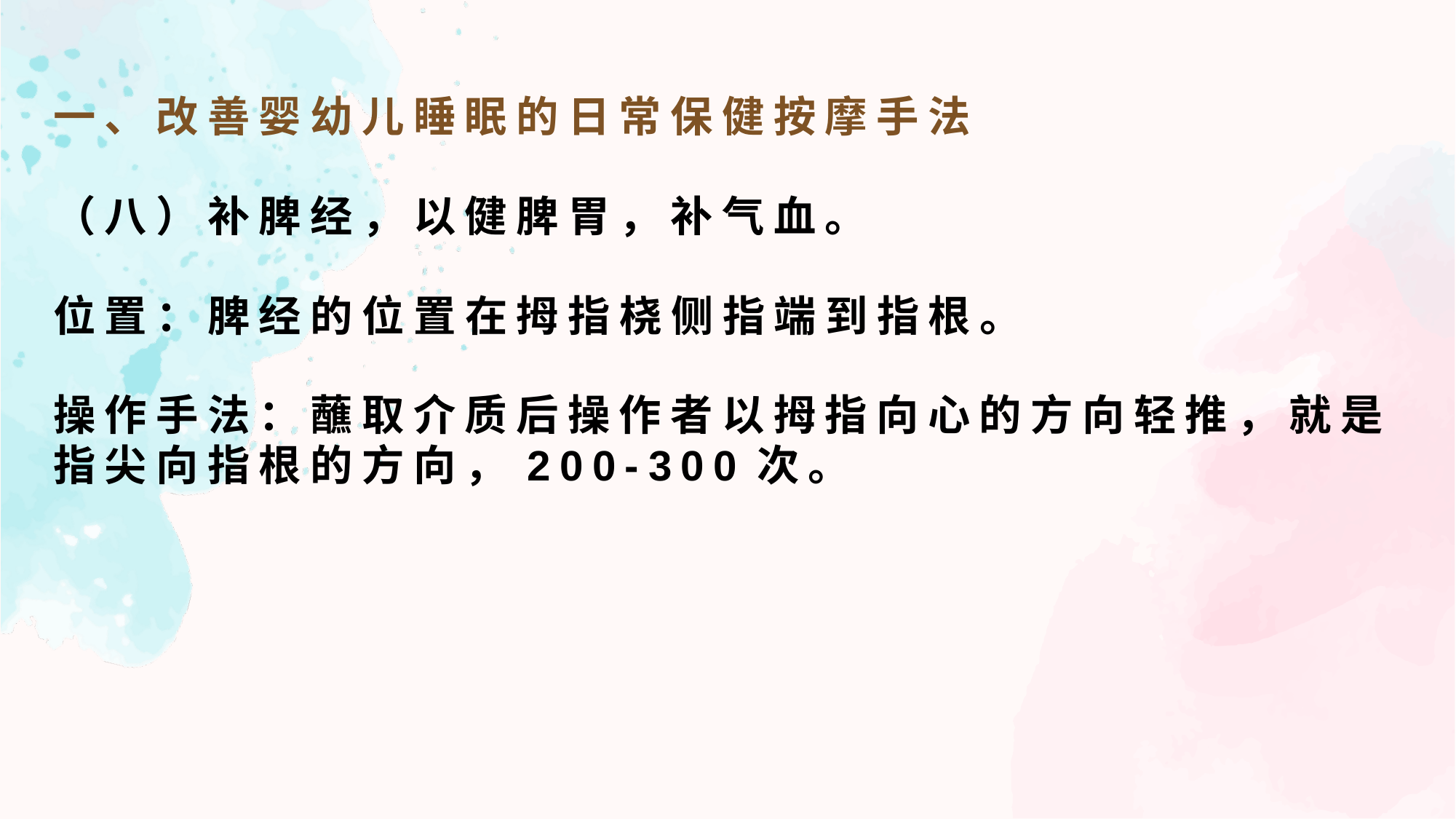

一、改善婴幼儿睡眠的日常保健按摩手法

（八）补脾经，以健脾胃，补气血。

位置：脾经的位置在拇指桡侧指端到指根。

操作手法：蘸取介质后操作者以拇指向心的方向轻推，就是指尖向指根的方向，200-300次。